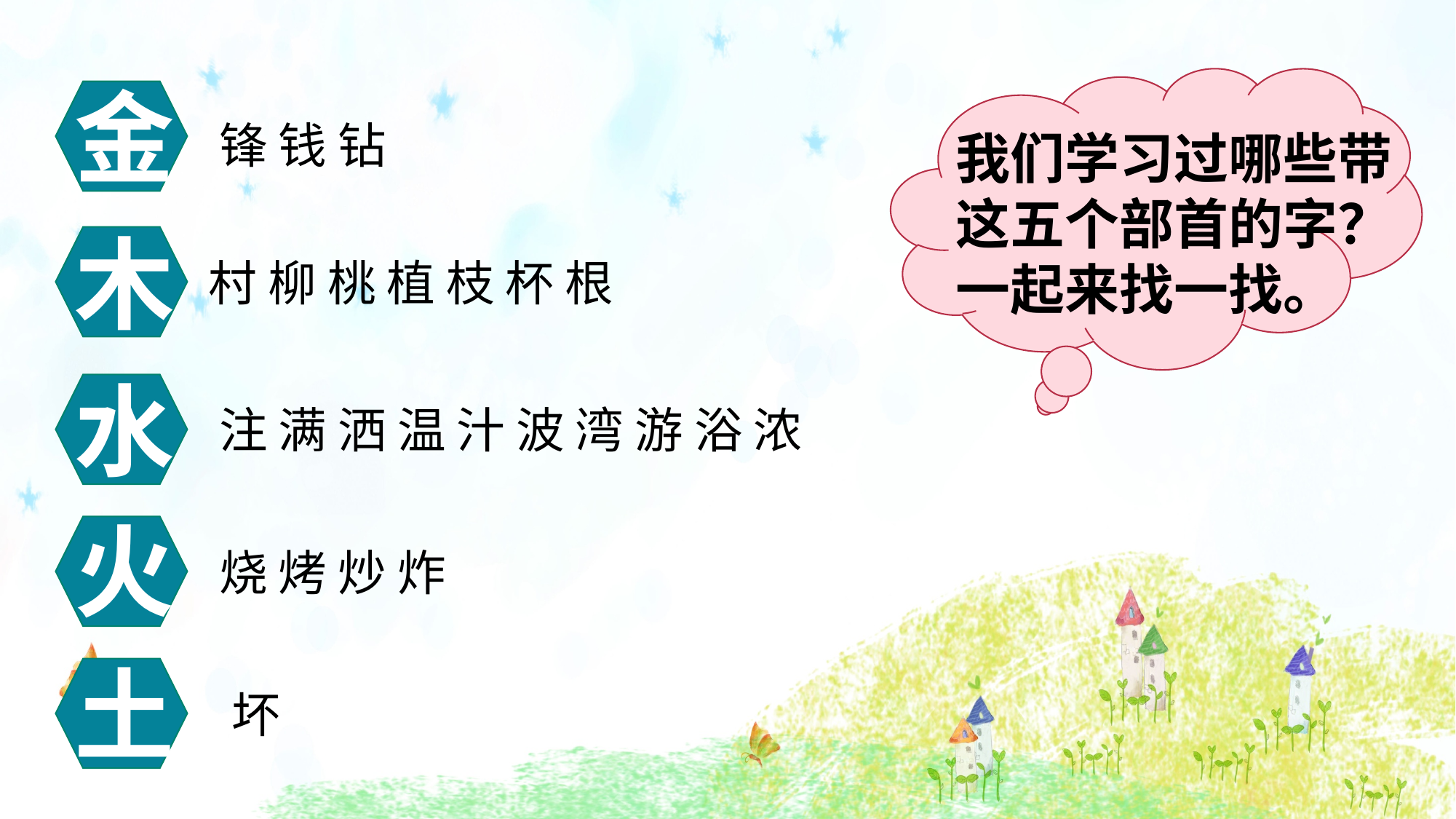

金

锋 钱 钻
我们学习过哪些带这五个部首的字？一起来找一找。
木

村 柳 桃 植 枝 杯 根
水

注 满 洒 温 汁 波 湾 游 浴 浓
火

烧 烤 炒 炸
土

坏